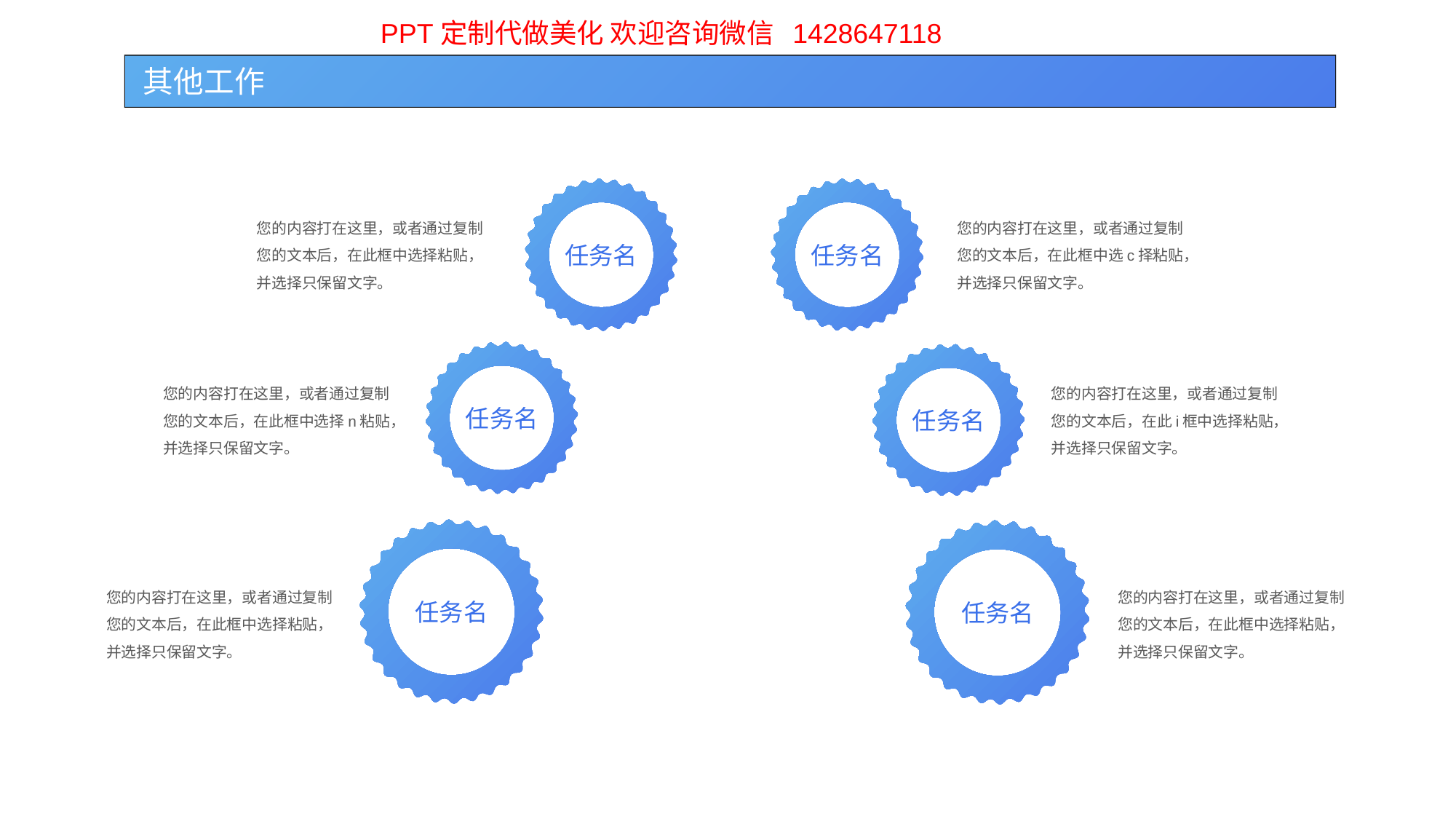

其他工作

您的内容打在这里，或者通过复制您的文本后，在此框中选择粘贴，并选择只保留文字。
您的内容打在这里，或者通过复制您的文本后，在此框中选c择粘贴，并选择只保留文字。
任务名
任务名

您的内容打在这里，或者通过复制您的文本后，在此框中选择n粘贴，并选择只保留文字。
您的内容打在这里，或者通过复制您的文本后，在此i框中选择粘贴，并选择只保留文字。
任务名
任务名

您的内容打在这里，或者通过复制您的文本后，在此框中选择粘贴，并选择只保留文字。
您的内容打在这里，或者通过复制您的文本后，在此框中选择粘贴，并选择只保留文字。
任务名
任务名